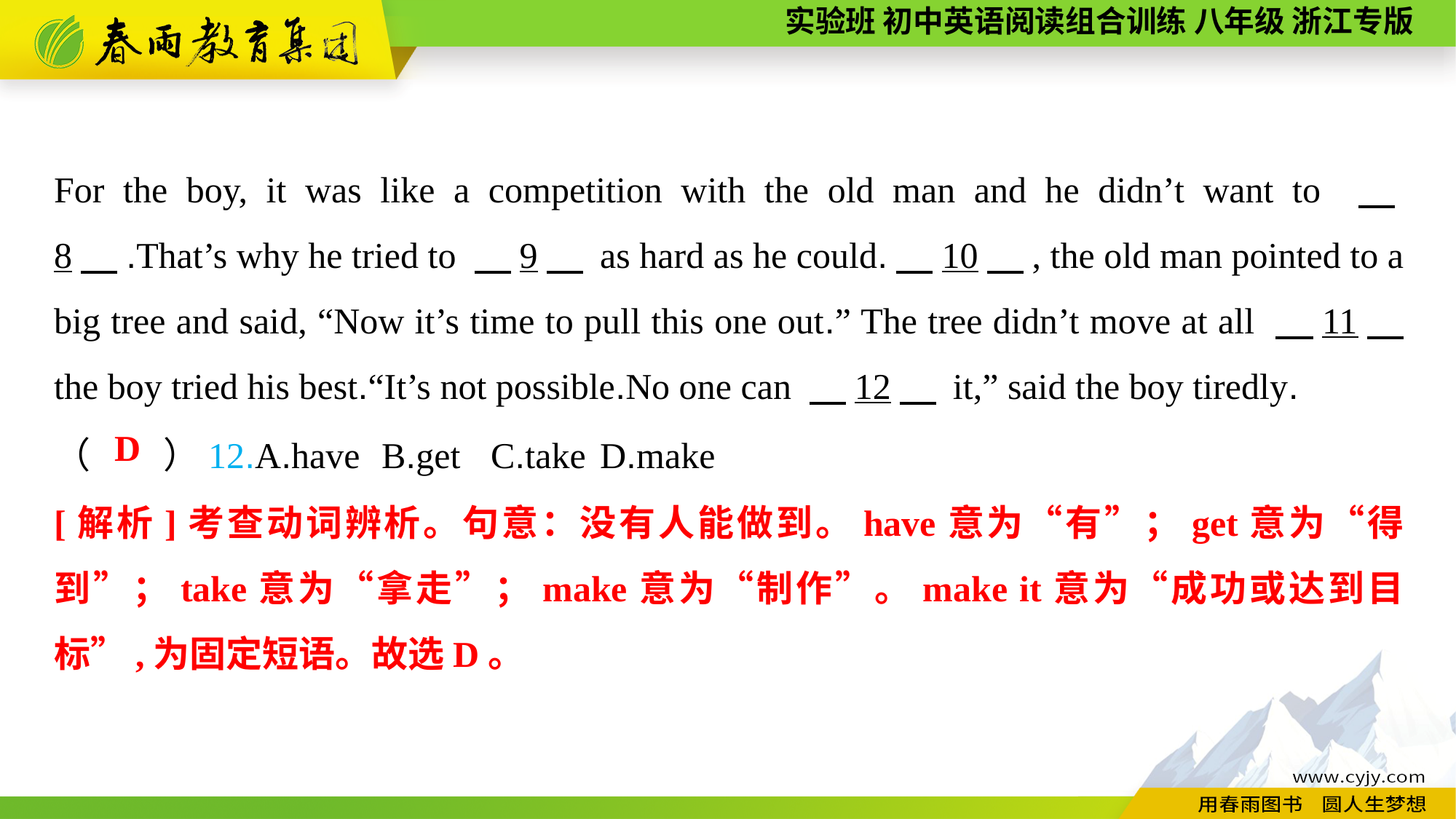

For the boy, it was like a competition with the old man and he didn’t want to 　8　.That’s why he tried to 　9　 as hard as he could.　10　, the old man pointed to a big tree and said, “Now it’s time to pull this one out.” The tree didn’t move at all 　11　 the boy tried his best.“It’s not possible.No one can 　12　 it,” said the boy tiredly.
（　　）12.A.have	B.get	C.take	D.make
D
[解析]考查动词辨析。句意：没有人能做到。have意为“有”；get意为“得到”；take意为“拿走”；make意为“制作”。make it意为“成功或达到目标”,为固定短语。故选D。